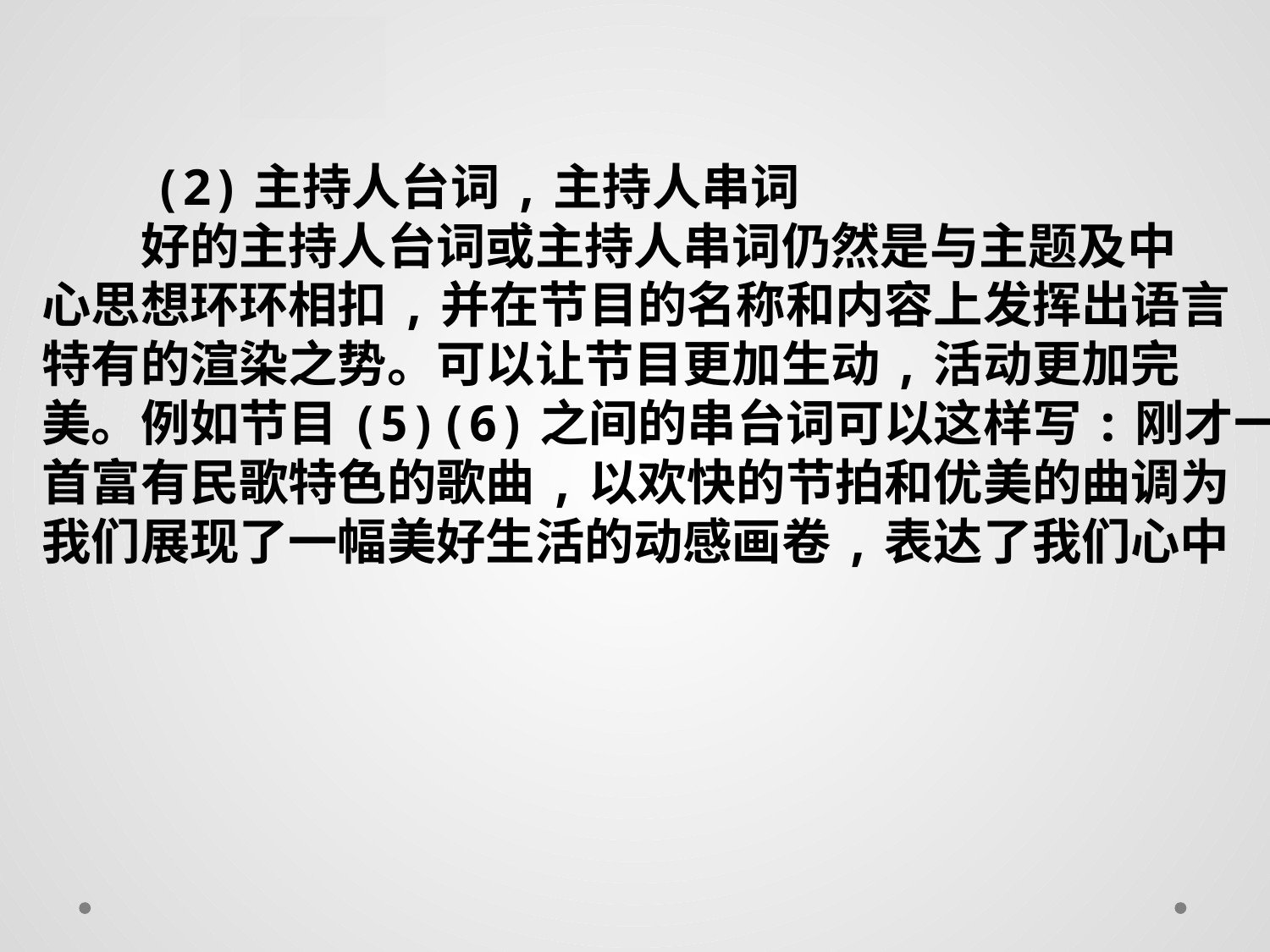

(2)主持人台词,主持人串词
　　好的主持人台词或主持人串词仍然是与主题及中
心思想环环相扣,并在节目的名称和内容上发挥出语言
特有的渲染之势。可以让节目更加生动,活动更加完
美。例如节目(5)(6)之间的串台词可以这样写:刚才一
首富有民歌特色的歌曲,以欢快的节拍和优美的曲调为
我们展现了一幅美好生活的动感画卷,表达了我们心中